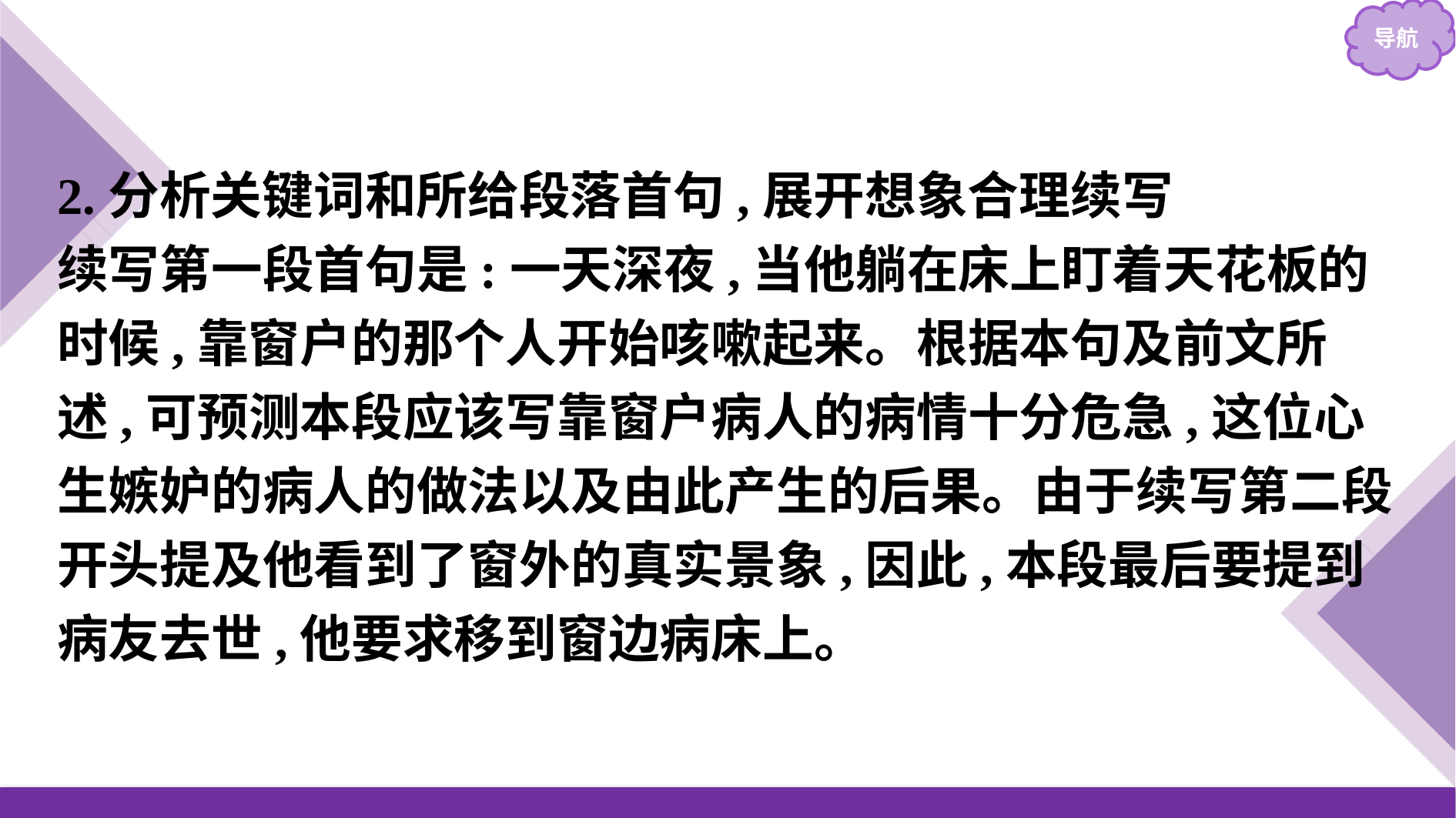

2.分析关键词和所给段落首句,展开想象合理续写
续写第一段首句是:一天深夜,当他躺在床上盯着天花板的时候,靠窗户的那个人开始咳嗽起来。根据本句及前文所述,可预测本段应该写靠窗户病人的病情十分危急,这位心生嫉妒的病人的做法以及由此产生的后果。由于续写第二段开头提及他看到了窗外的真实景象,因此,本段最后要提到病友去世,他要求移到窗边病床上。